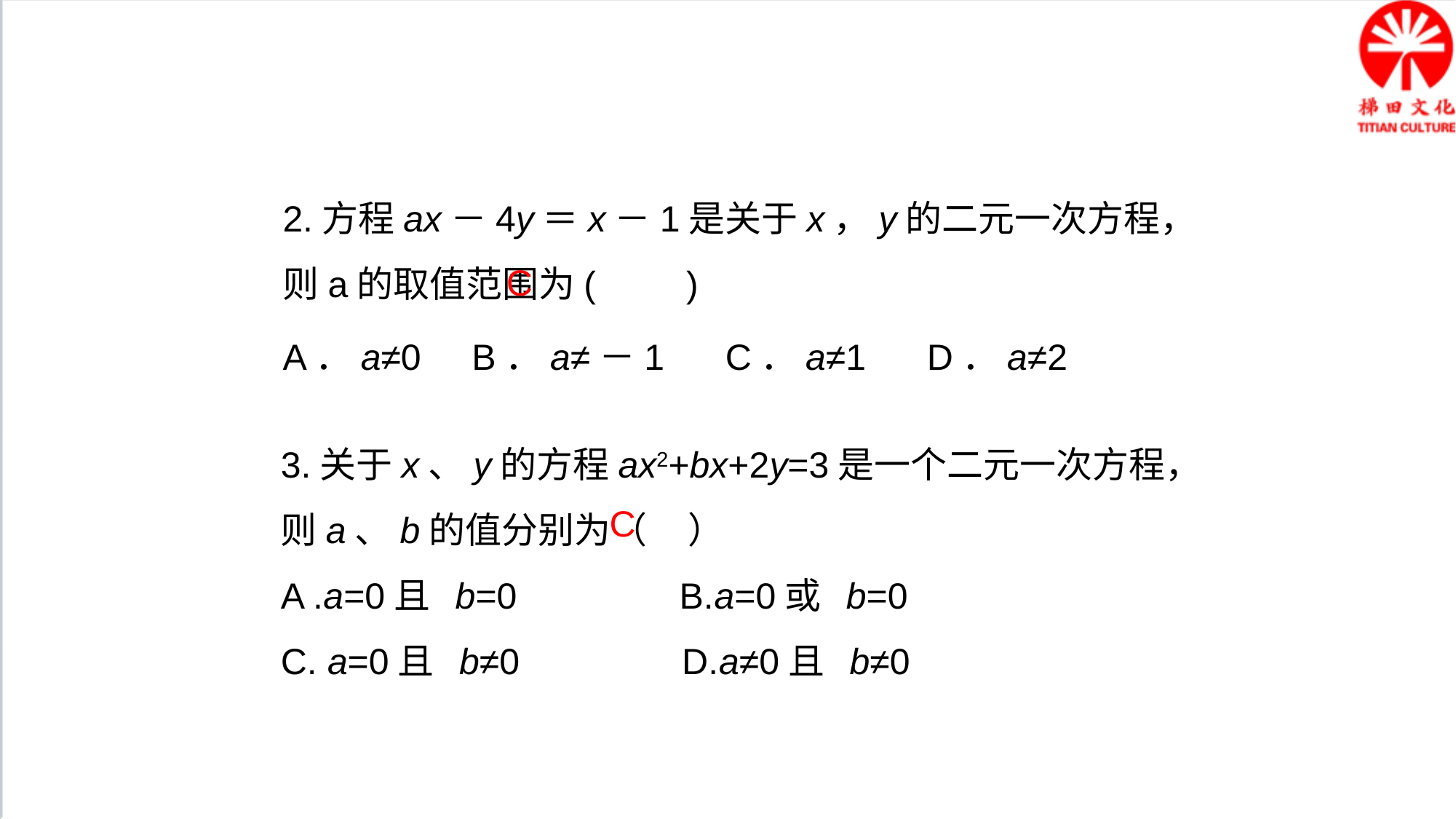

2.方程ax－4y＝x－1是关于x，y的二元一次方程，则a的取值范围为(　　)
A．a≠0     B．a≠－1      C．a≠1      D．a≠2
C
3.关于x、y的方程ax2+bx+2y=3是一个二元一次方程，则a、b的值分别为（     ）
A .a=0且  b=0                B.a=0或  b=0
C. a=0且  b≠0                D.a≠0且  b≠0
C